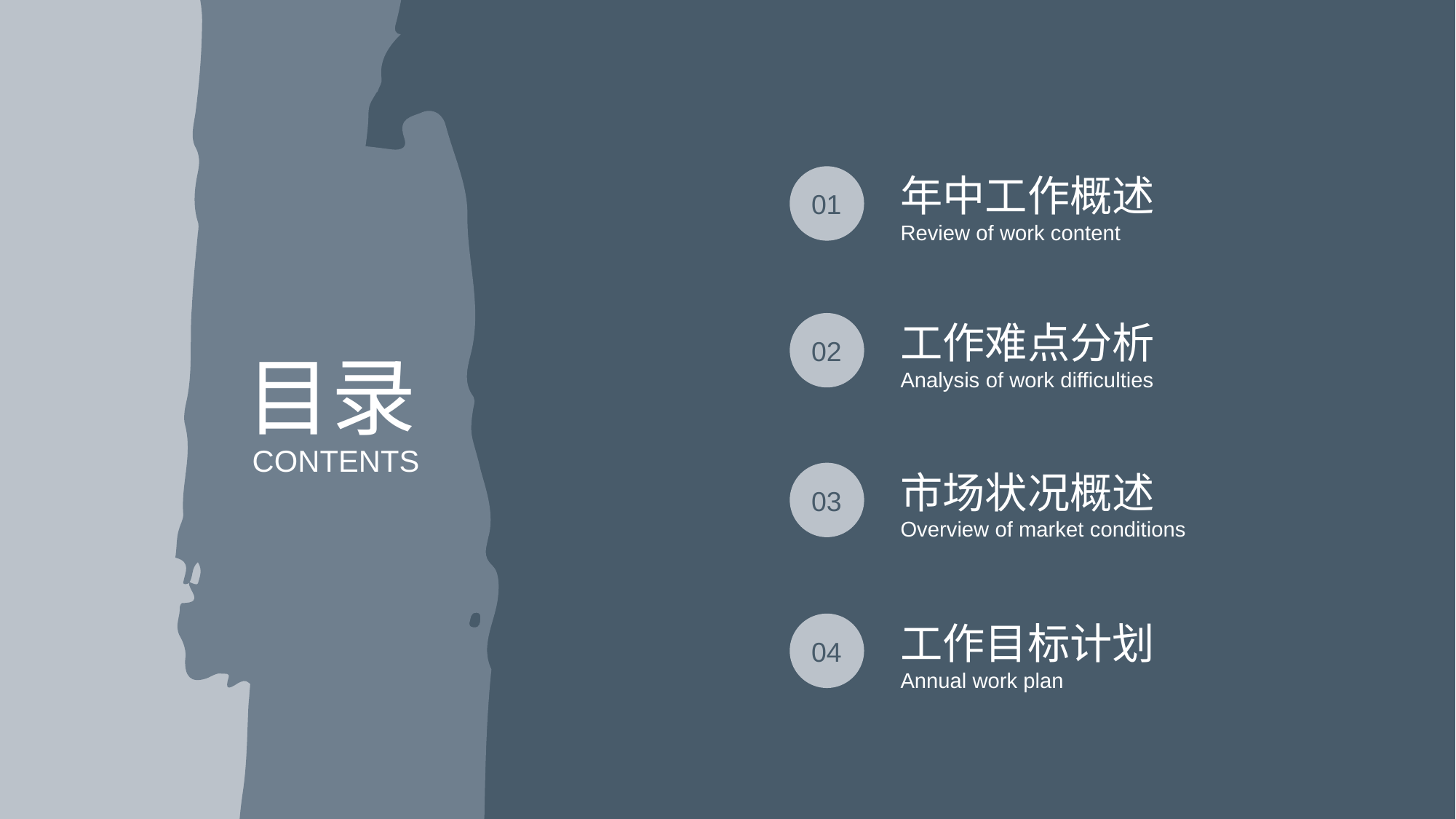

年中工作概述

01

Review of work content

工作难点分析

目录
02
Analysis of work difficulties
CONTENTS
市场状况概述

03
Overview of market conditions
工作目标计划

04
Annual work plan